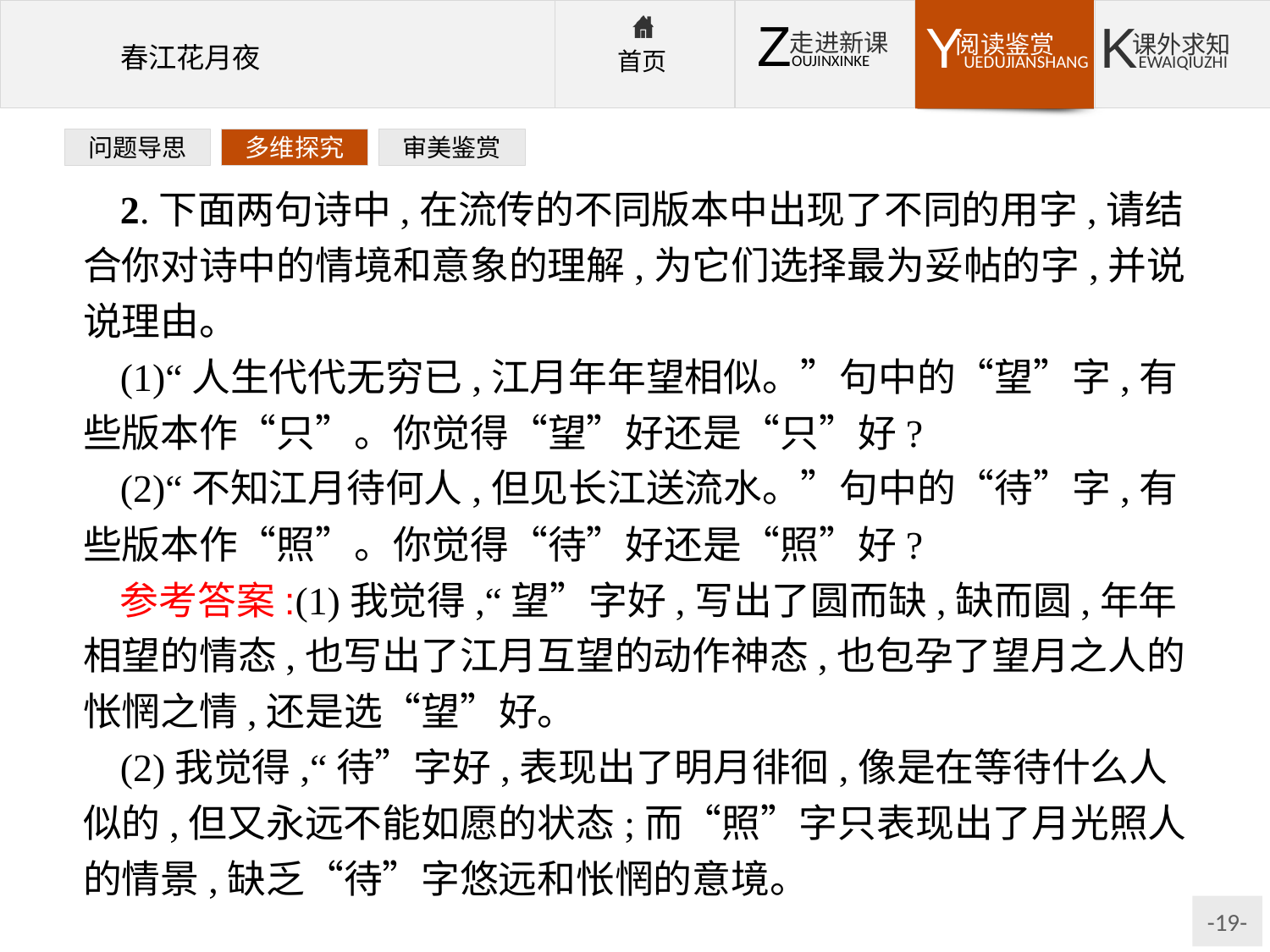

问题导思
多维探究
审美鉴赏
2.下面两句诗中,在流传的不同版本中出现了不同的用字,请结合你对诗中的情境和意象的理解,为它们选择最为妥帖的字,并说说理由。
(1)“人生代代无穷已,江月年年望相似。”句中的“望”字,有些版本作“只”。你觉得“望”好还是“只”好?
(2)“不知江月待何人,但见长江送流水。”句中的“待”字,有些版本作“照”。你觉得“待”好还是“照”好?
参考答案:(1)我觉得,“望”字好,写出了圆而缺,缺而圆,年年相望的情态,也写出了江月互望的动作神态,也包孕了望月之人的怅惘之情,还是选“望”好。
(2)我觉得,“待”字好,表现出了明月徘徊,像是在等待什么人似的,但又永远不能如愿的状态;而“照”字只表现出了月光照人的情景,缺乏“待”字悠远和怅惘的意境。